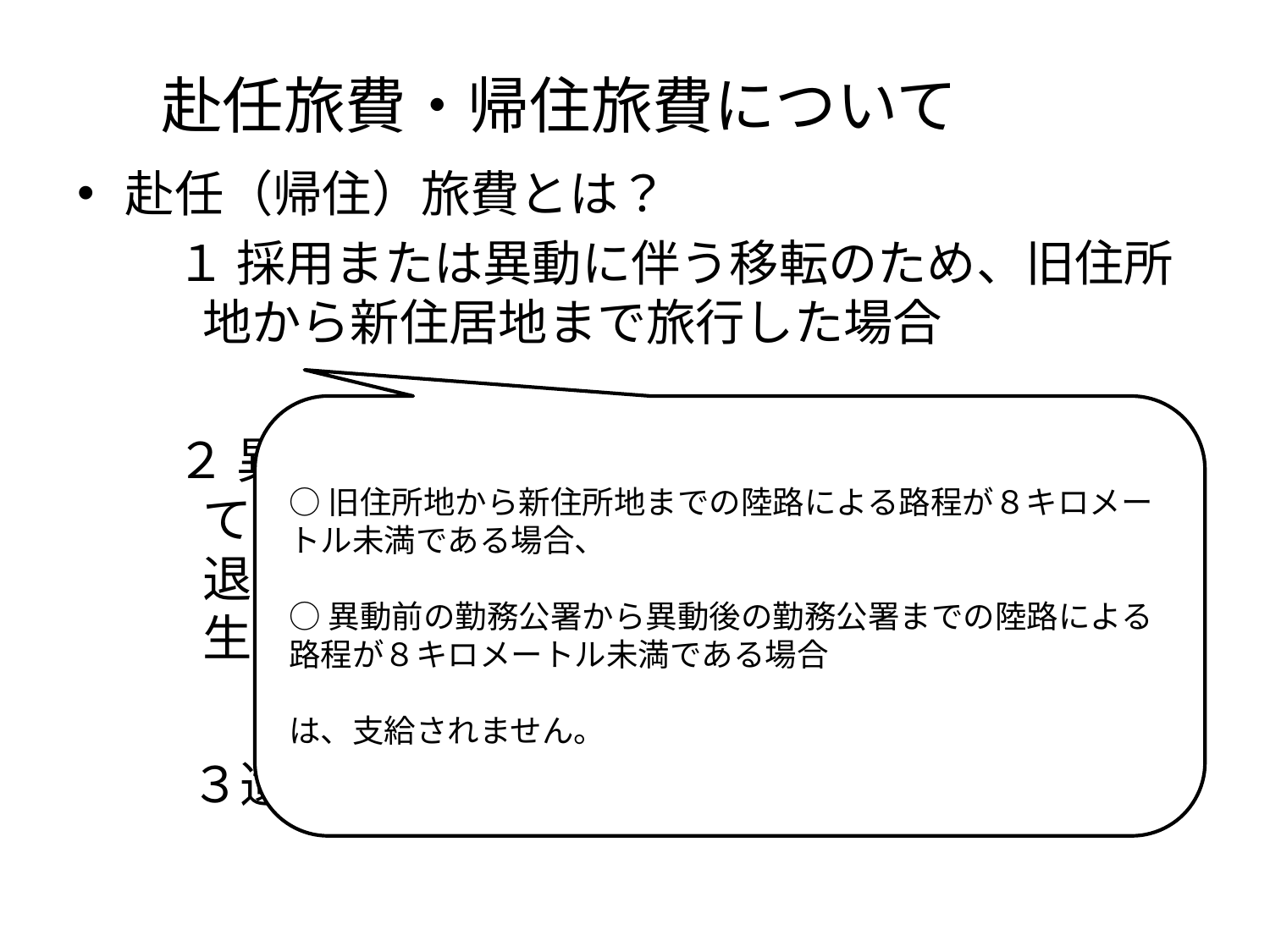

# 赴任旅費・帰住旅費について
赴任（帰住）旅費とは？
　　１ 採用または異動に伴う移転のため、旧住所地から新住居地まで旅行した場合

　　２ 異動に伴い生活の本拠地から離れて生活している職員が退去した場合（定年退職、勧奨退職及び人事委員会が定める事由に限る）に生活の本拠地まで帰住する場合

　　３遺族の旅費
○旧住所地から新住所地までの陸路による路程が８キロメートル未満である場合、

○異動前の勤務公署から異動後の勤務公署までの陸路による路程が８キロメートル未満である場合

は、支給されません。